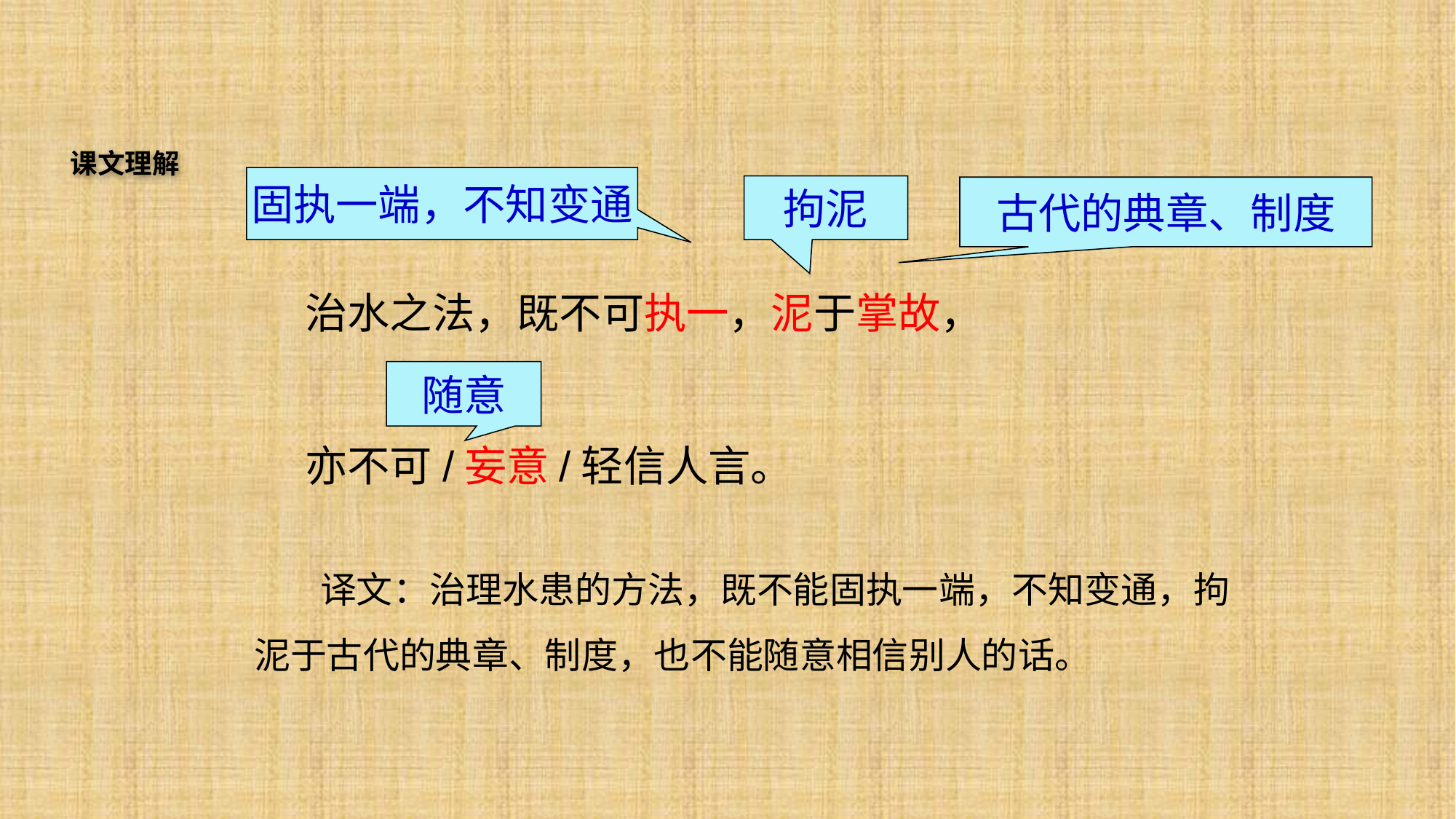

课文理解

固执一端，不知变通
拘泥
古代的典章、制度
随意
治水之法，既不可执一，泥于掌故，

亦不可/妄意/轻信人言。
       译文：治理水患的方法，既不能固执一端，不知变通，拘泥于古代的典章、制度，也不能随意相信别人的话。